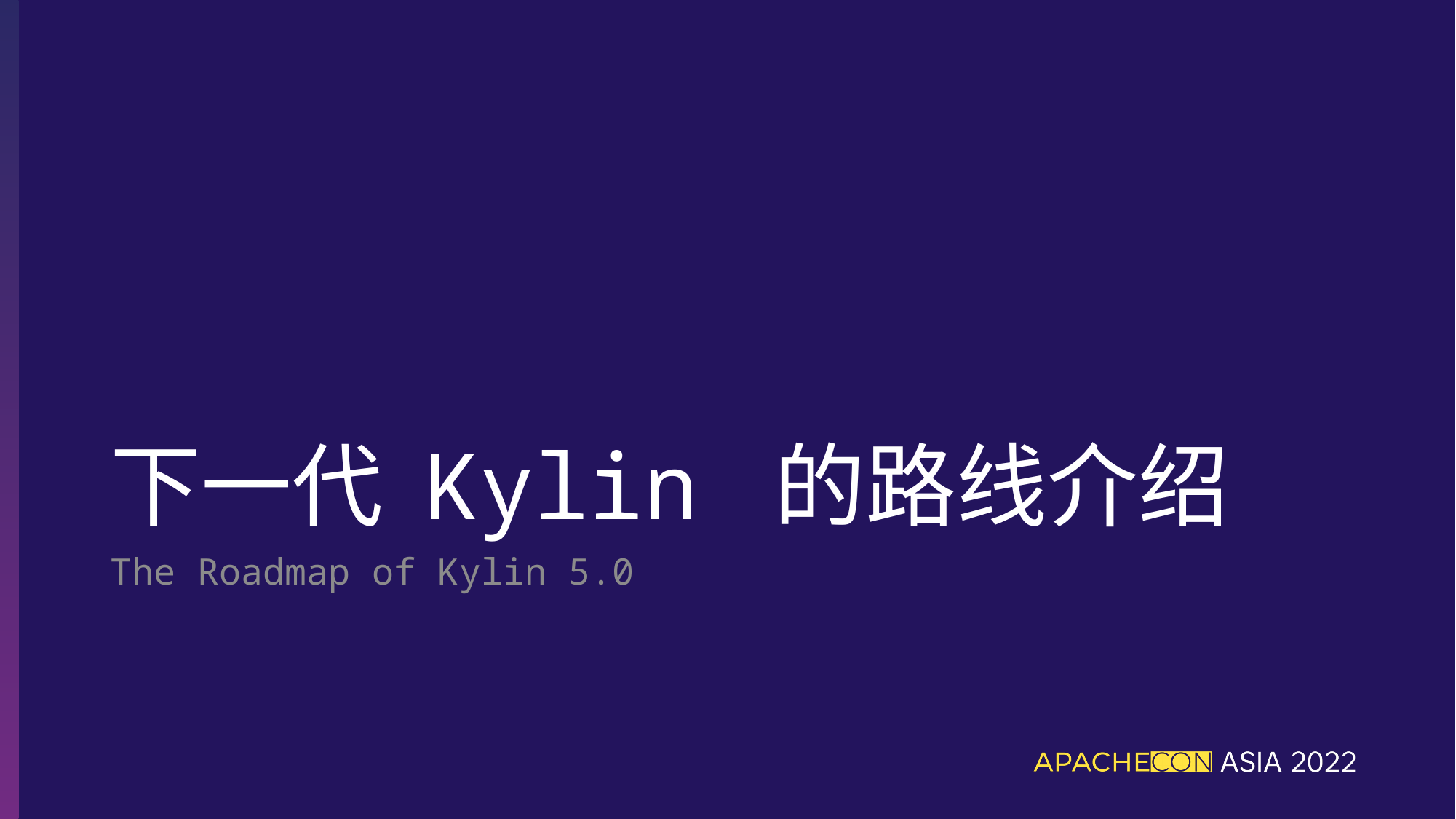

# 下一代 Kylin 的路线介绍
The Roadmap of Kylin 5.0